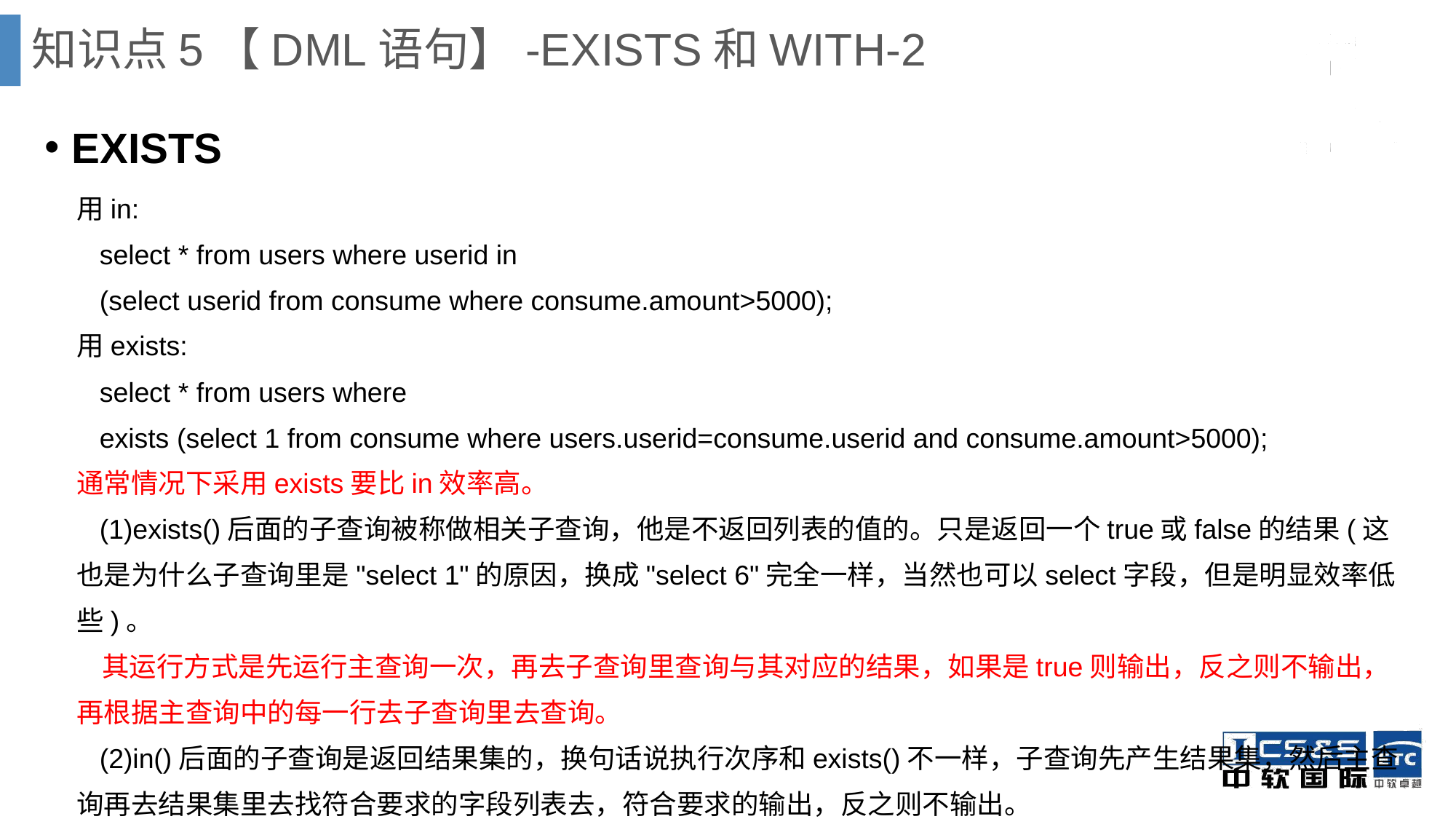

# 知识点5【DML语句】-EXISTS和WITH-2
EXISTS

用in:
   select * from users where userid in
   (select userid from consume where consume.amount>5000);
用exists:
   select * from users where
   exists (select 1 from consume where users.userid=consume.userid and consume.amount>5000);
通常情况下采用exists要比in效率高。
   (1)exists()后面的子查询被称做相关子查询，他是不返回列表的值的。只是返回一个true或false的结果(这也是为什么子查询里是"select 1"的原因，换成"select 6"完全一样，当然也可以select字段，但是明显效率低些)。
   其运行方式是先运行主查询一次，再去子查询里查询与其对应的结果，如果是true则输出，反之则不输出，再根据主查询中的每一行去子查询里去查询。
   (2)in()后面的子查询是返回结果集的，换句话说执行次序和exists()不一样，子查询先产生结果集，然后主查询再去结果集里去找符合要求的字段列表去，符合要求的输出，反之则不输出。